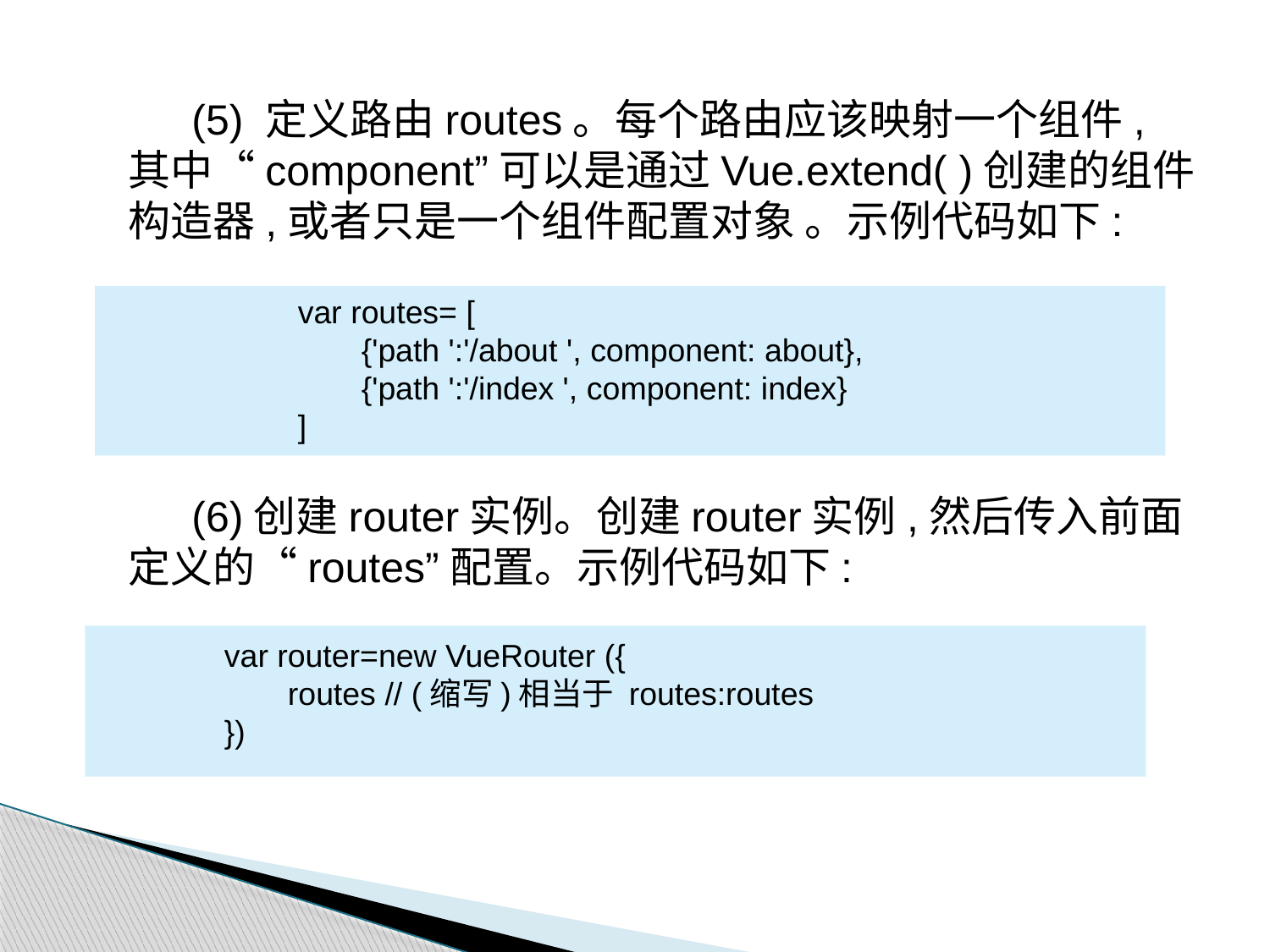

(5) 定义路由routes。每个路由应该映射一个组件,其中“component”可以是通过Vue.extend( )创建的组件构造器,或者只是一个组件配置对象 。示例代码如下:

(6)创建router实例。创建router实例,然后传入前面定义的“routes”配置。示例代码如下:

var routes= [
{'path ':'/about ', component: about},
{'path ':'/index ', component: index}
]
var router=new VueRouter ({
routes // (缩写)相当于 routes:routes
})